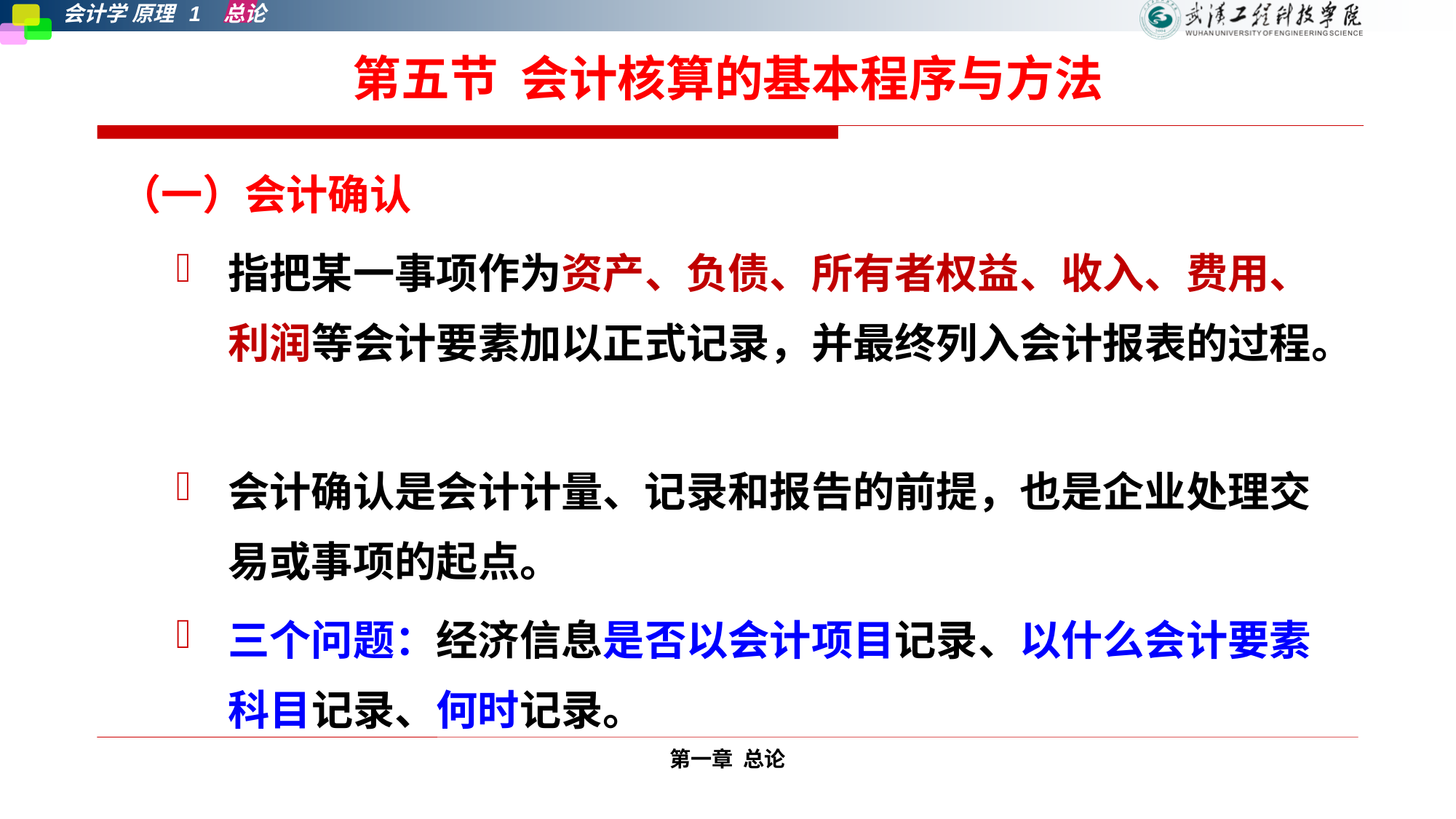

# 第五节  会计核算的基本程序与方法
（一）会计确认
指把某一事项作为资产、负债、所有者权益、收入、费用、利润等会计要素加以正式记录，并最终列入会计报表的过程。
会计确认是会计计量、记录和报告的前提，也是企业处理交易或事项的起点。
三个问题：经济信息是否以会计项目记录、以什么会计要素科目记录、何时记录。
第一章  总论